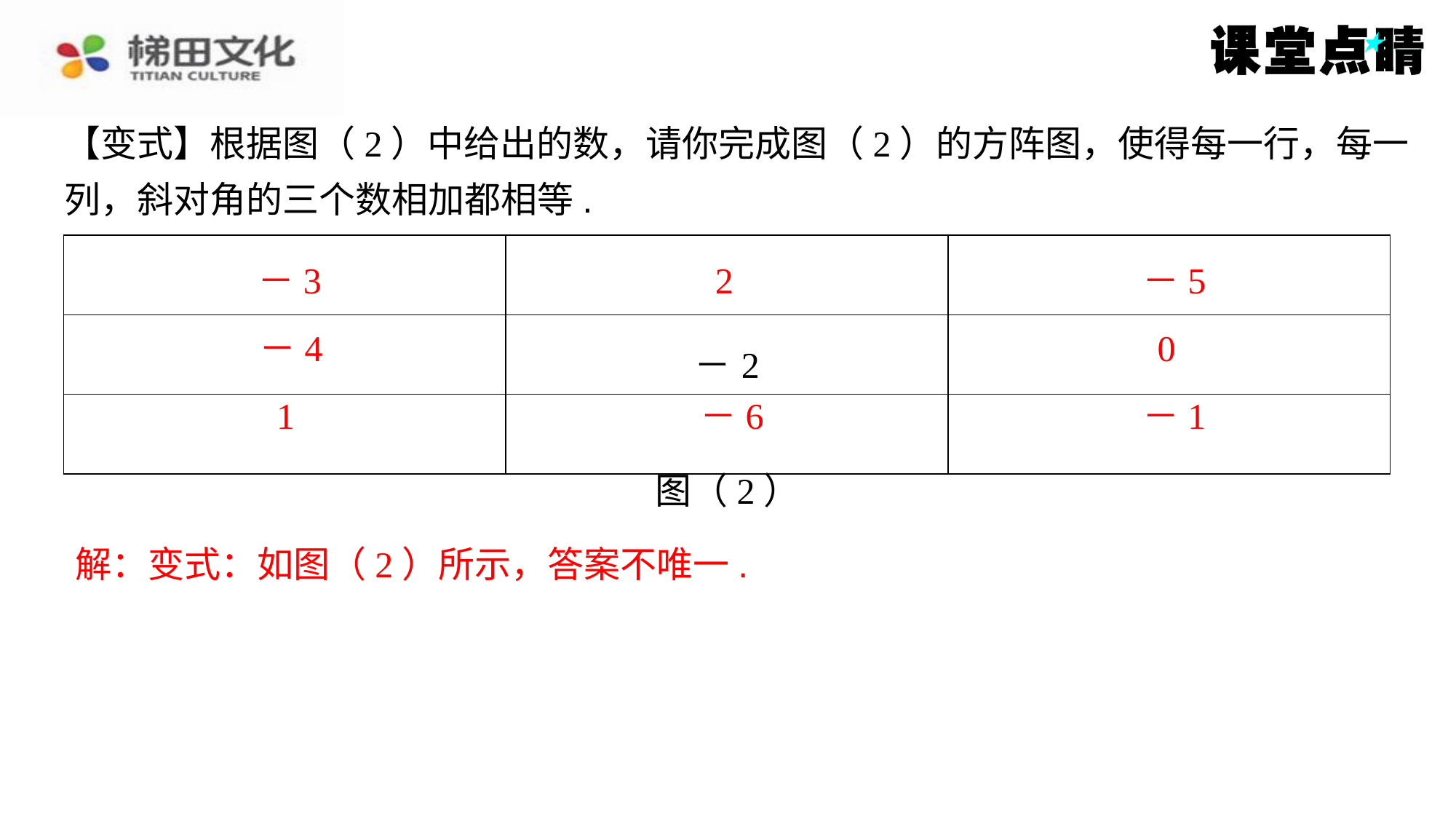

【变式】根据图（2）中给出的数，请你完成图（2）的方阵图，使得每一行，每一
列，斜对角的三个数相加都相等.
| －3 | 2 | －5 |
| --- | --- | --- |
| －4 | －2 | 0 |
| 1 | －6 | －1 |
－3
2
－5
－4
0
1
－6
－1
图（2）
解：变式：如图（2）所示，答案不唯一.